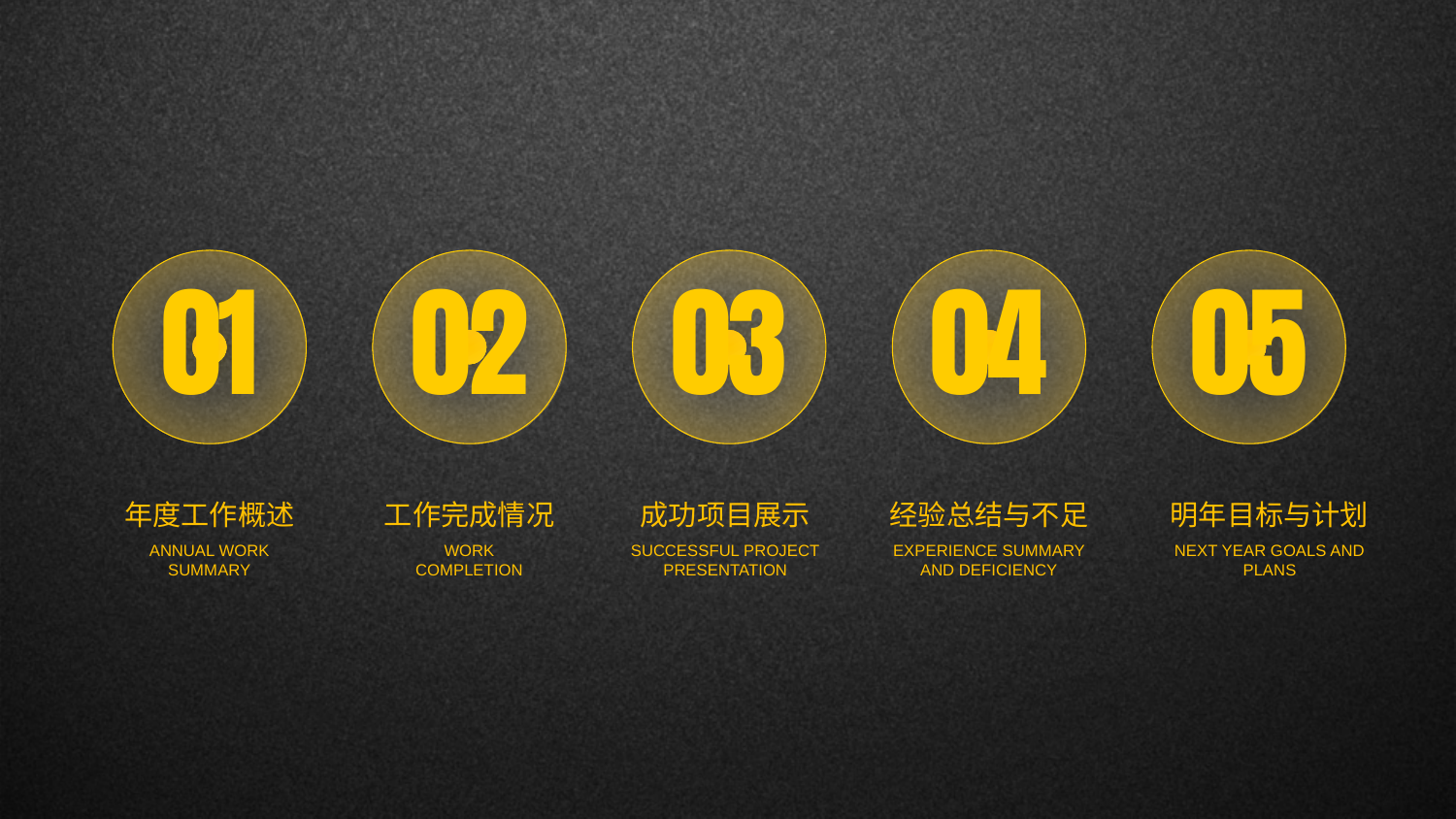

01

02

03

04

05

年度工作概述
ANNUAL WORK SUMMARY
工作完成情况
WORK
COMPLETION
成功项目展示
SUCCESSFUL PROJECT
PRESENTATION
经验总结与不足
EXPERIENCE SUMMARY AND DEFICIENCY
明年目标与计划
NEXT YEAR GOALS AND
PLANS